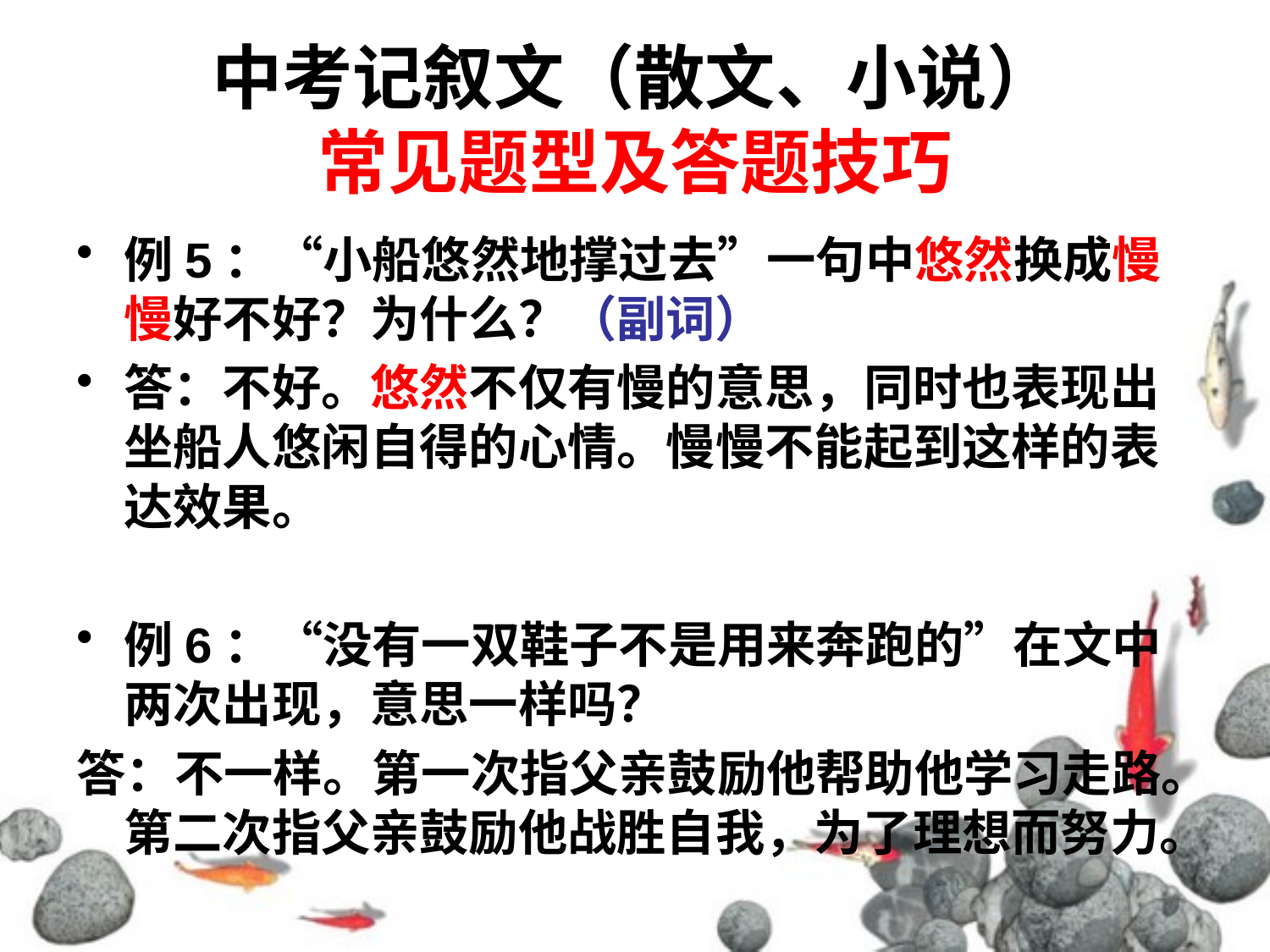

# 中考记叙文（散文、小说） 常见题型及答题技巧
例5：“小船悠然地撑过去”一句中悠然换成慢慢好不好？为什么？（副词）
答：不好。悠然不仅有慢的意思，同时也表现出坐船人悠闲自得的心情。慢慢不能起到这样的表达效果。

例6：“没有一双鞋子不是用来奔跑的”在文中两次出现，意思一样吗？
答：不一样。第一次指父亲鼓励他帮助他学习走路。第二次指父亲鼓励他战胜自我，为了理想而努力。